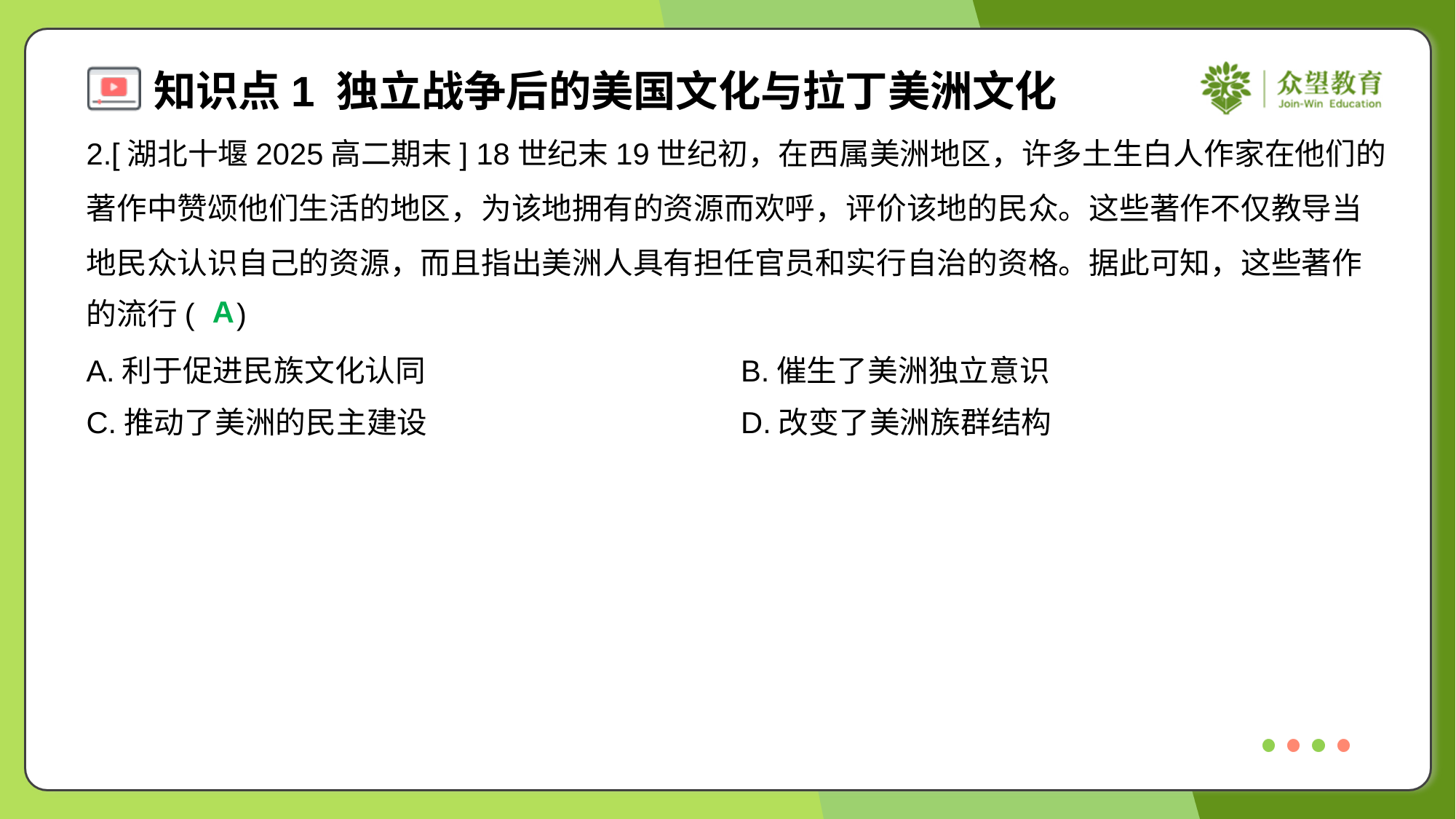

2.[湖北十堰2025高二期末] 18世纪末19世纪初，在西属美洲地区，许多土生白人作家在他们的
著作中赞颂他们生活的地区，为该地拥有的资源而欢呼，评价该地的民众。这些著作不仅教导当
地民众认识自己的资源，而且指出美洲人具有担任官员和实行自治的资格。据此可知，这些著作
的流行(     )
A
A.利于促进民族文化认同	B.催生了美洲独立意识
C.推动了美洲的民主建设	D.改变了美洲族群结构